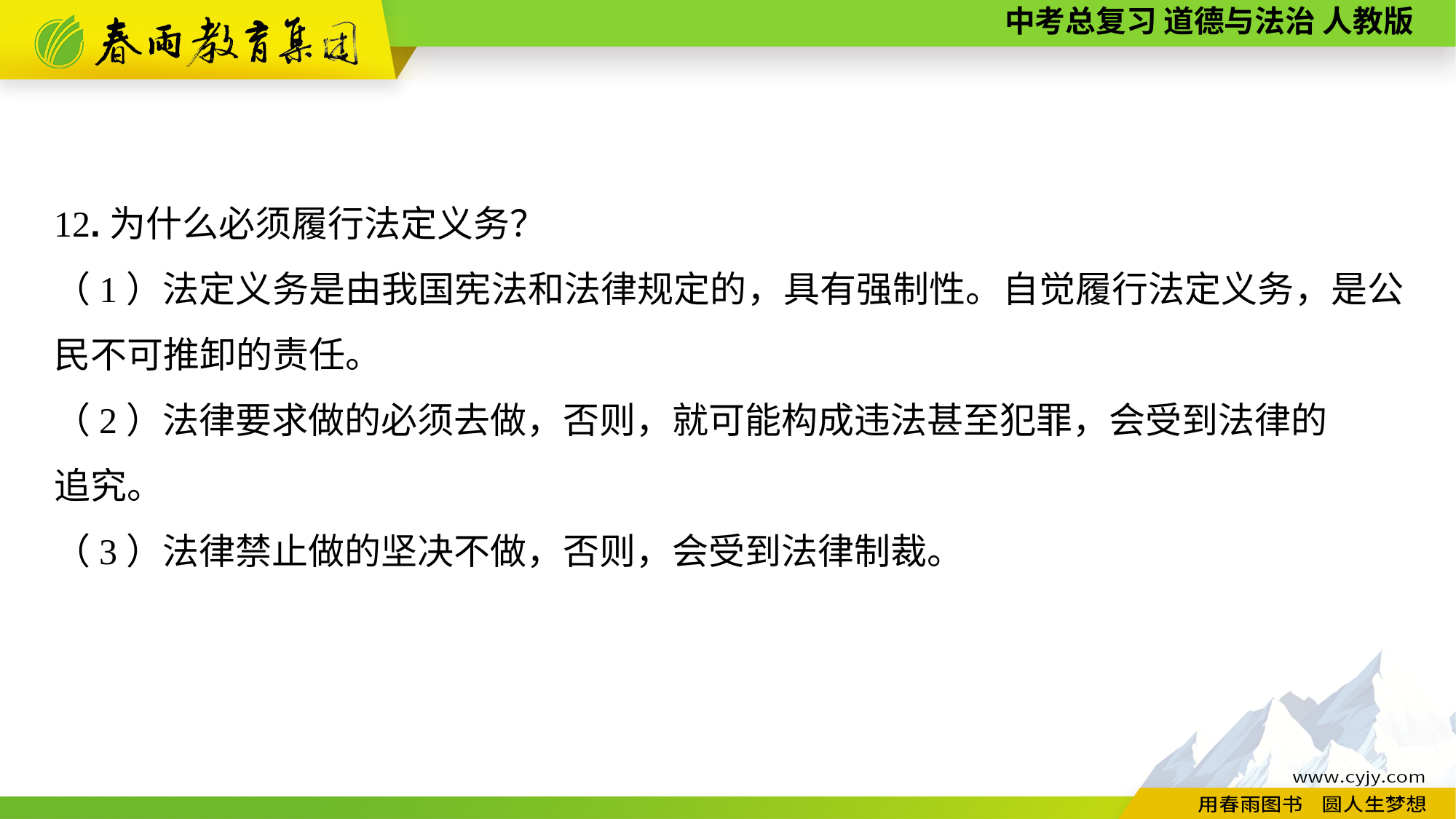

12.为什么必须履行法定义务？
（1）法定义务是由我国宪法和法律规定的，具有强制性。自觉履行法定义务，是公民不可推卸的责任。
（2）法律要求做的必须去做，否则，就可能构成违法甚至犯罪，会受到法律的
追究。
（3）法律禁止做的坚决不做，否则，会受到法律制裁。